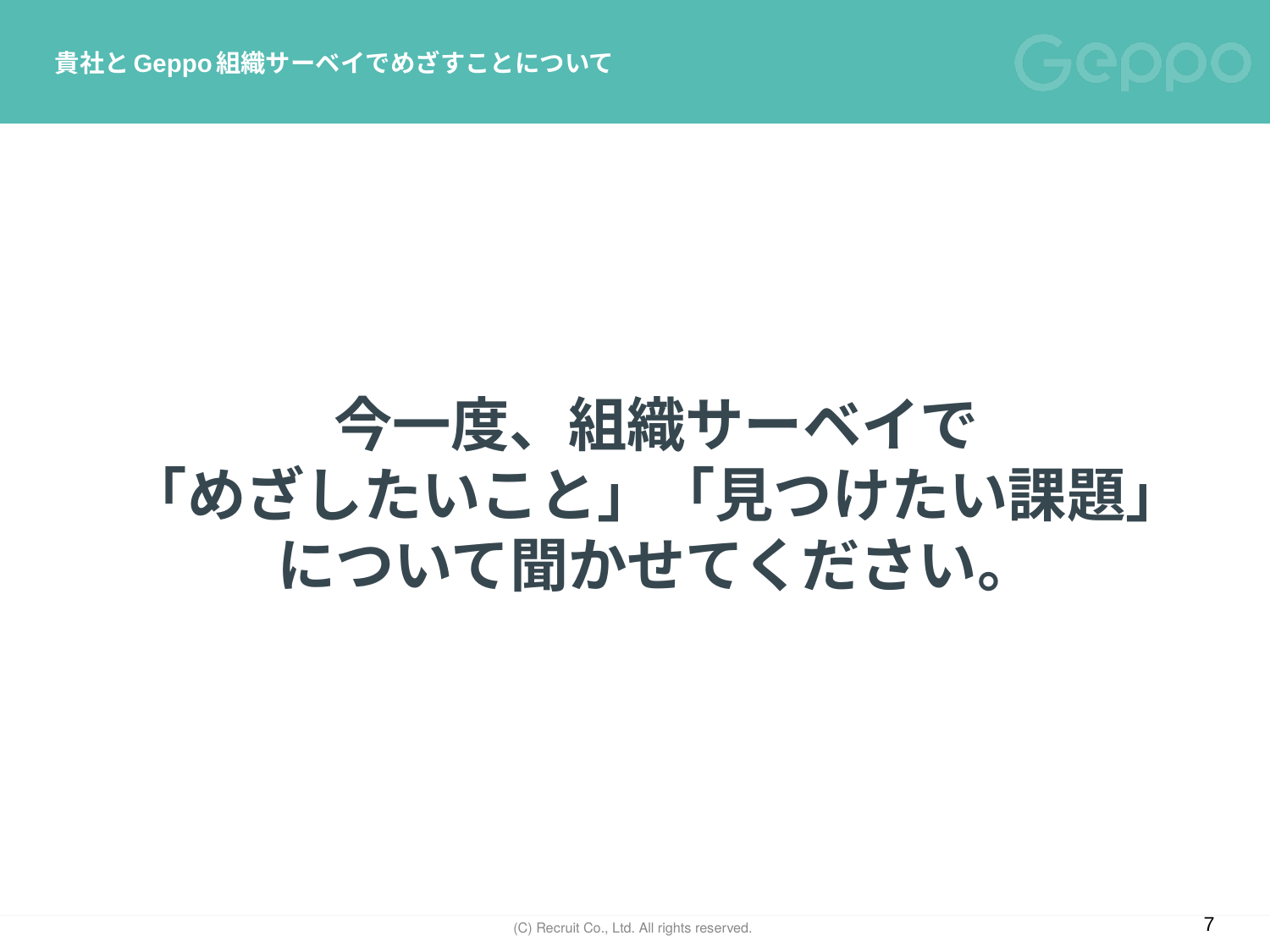

# 貴社とGeppo組織サーベイでめざすことについて
今一度、組織サーベイで
「めざしたいこと」「見つけたい課題」
について聞かせてください。
7